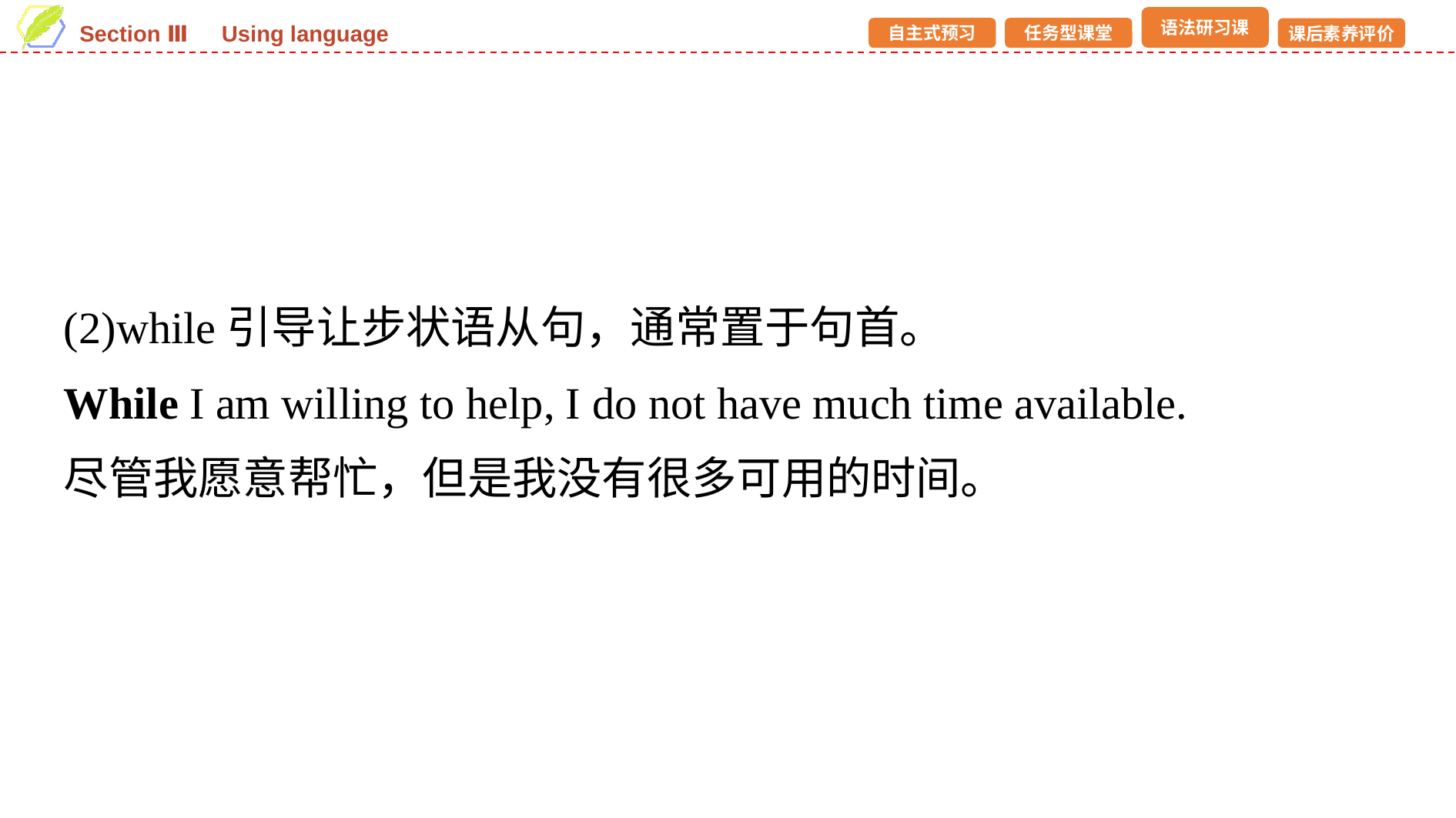

(2)while引导让步状语从句，通常置于句首。
While I am willing to help, I do not have much time available.
尽管我愿意帮忙，但是我没有很多可用的时间。